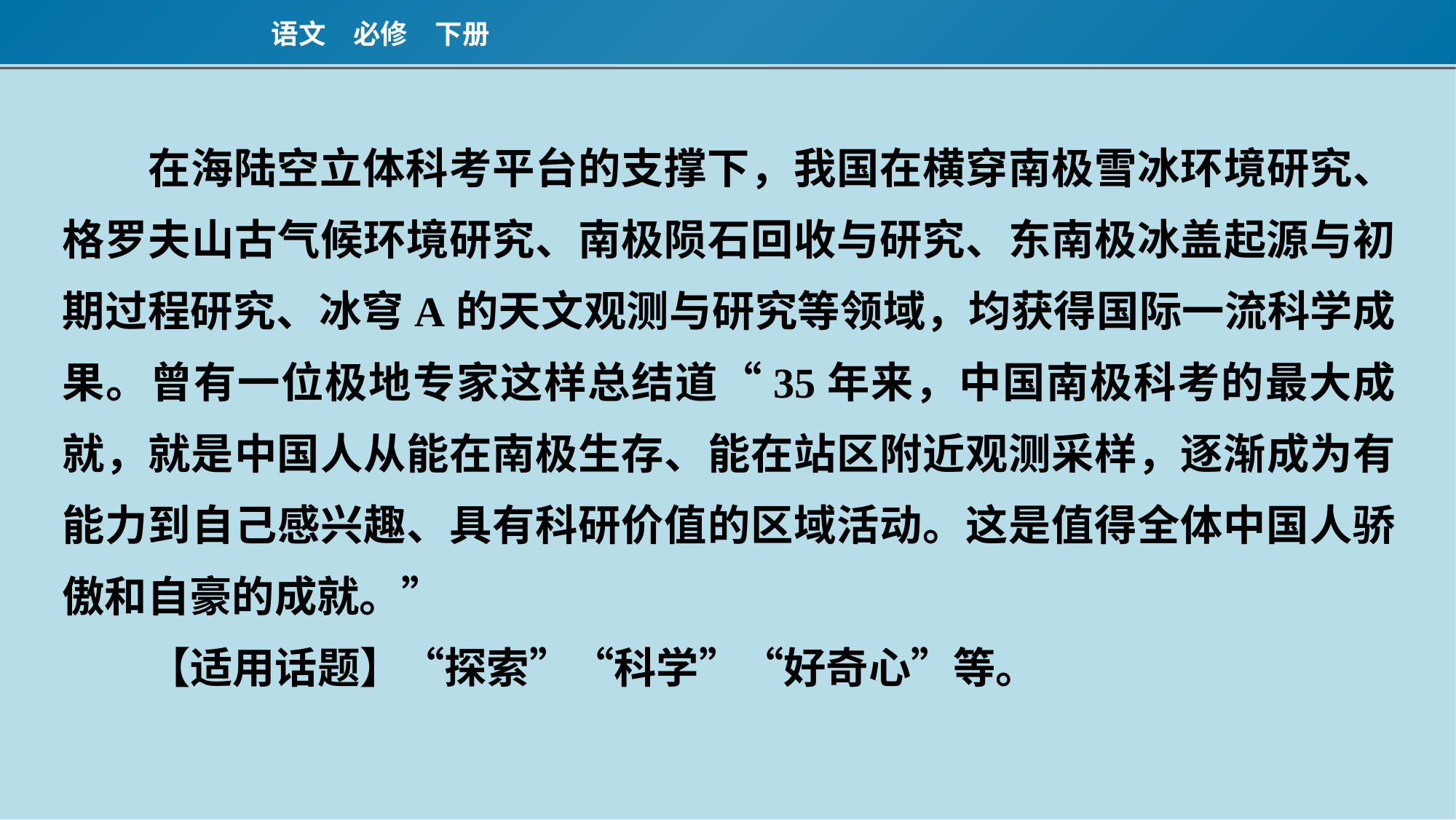

在海陆空立体科考平台的支撑下，我国在横穿南极雪冰环境研究、格罗夫山古气候环境研究、南极陨石回收与研究、东南极冰盖起源与初期过程研究、冰穹A的天文观测与研究等领域，均获得国际一流科学成果。曾有一位极地专家这样总结道“35年来，中国南极科考的最大成就，就是中国人从能在南极生存、能在站区附近观测采样，逐渐成为有能力到自己感兴趣、具有科研价值的区域活动。这是值得全体中国人骄傲和自豪的成就。”
【适用话题】“探索”“科学”“好奇心”等。